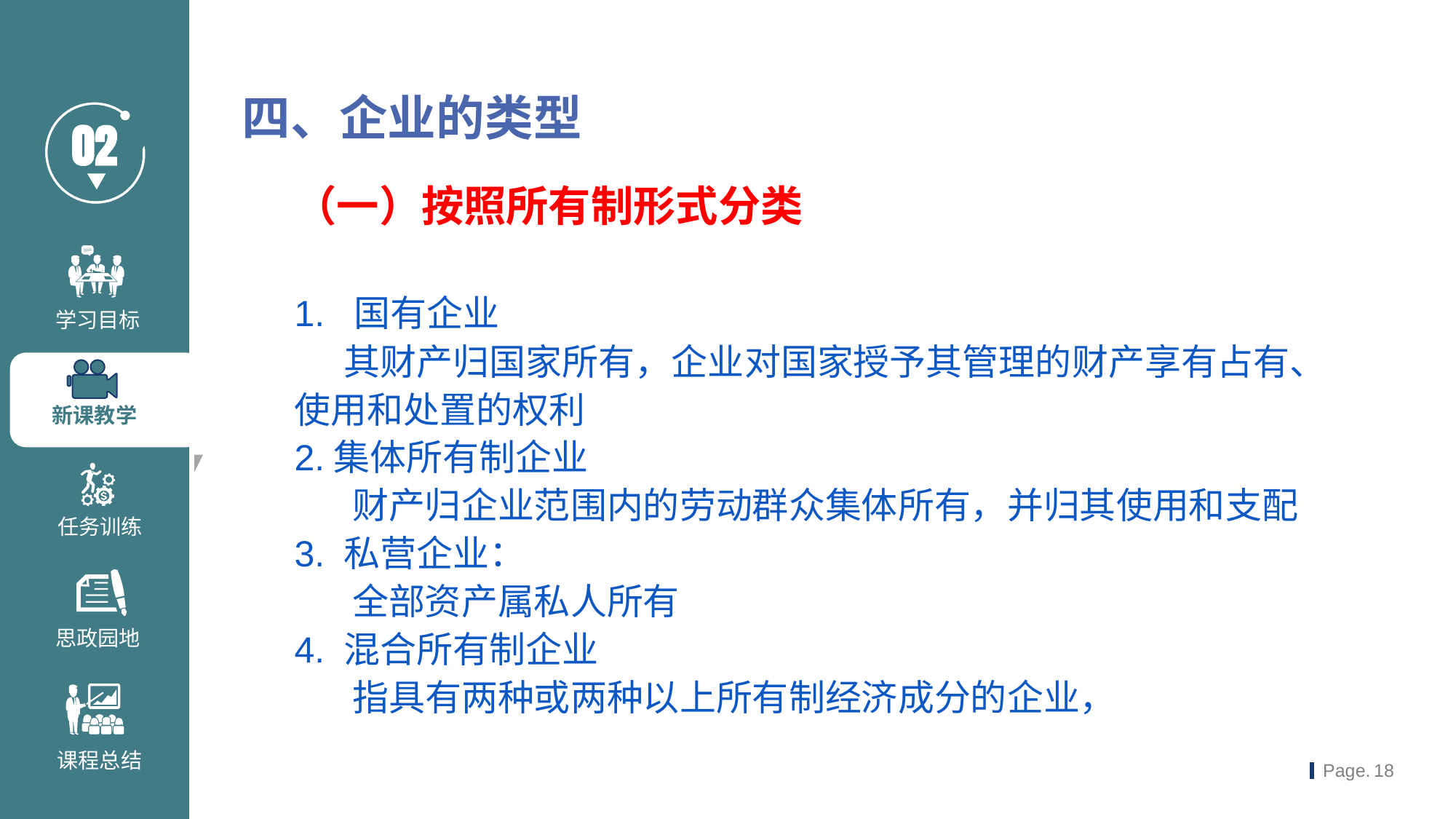

四、企业的类型
（一）按照所有制形式分类

1.  国有企业
     其财产归国家所有，企业对国家授予其管理的财产享有占有、使用和处置的权利
2.集体所有制企业
      财产归企业范围内的劳动群众集体所有，并归其使用和支配
3. 私营企业：
      全部资产属私人所有
4. 混合所有制企业
      指具有两种或两种以上所有制经济成分的企业，